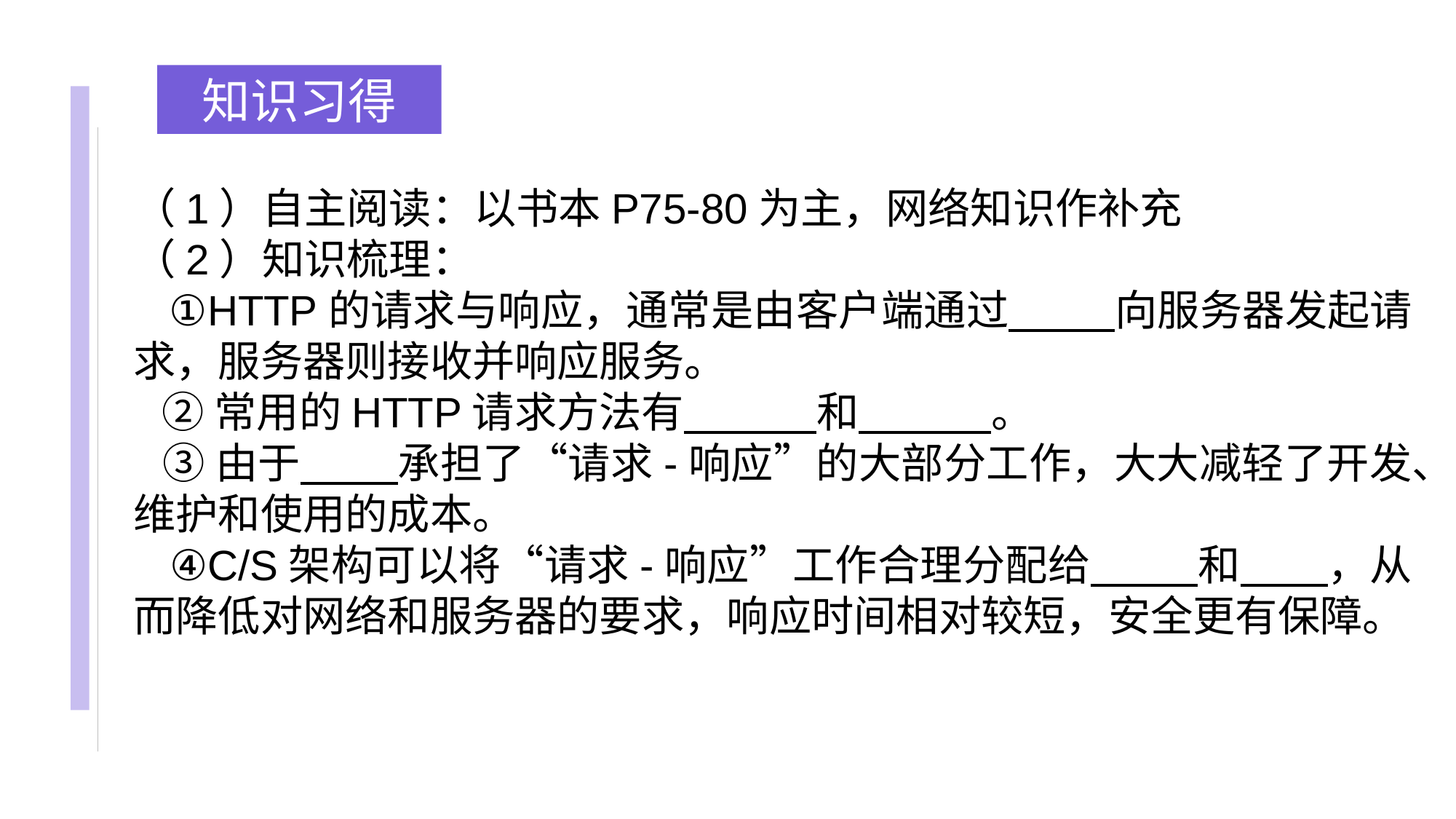

知识习得

（1）自主阅读：以书本P75-80为主，网络知识作补充
（2）知识梳理：
   ①HTTP的请求与响应，通常是由客户端通过           向服务器发起请求，服务器则接收并响应服务。
   ②常用的HTTP请求方法有              和              。
   ③由于          承担了“请求-响应”的大部分工作，大大减轻了开发、维护和使用的成本。
   ④C/S架构可以将“请求-响应”工作合理分配给           和         ，从而降低对网络和服务器的要求，响应时间相对较短，安全更有保障。